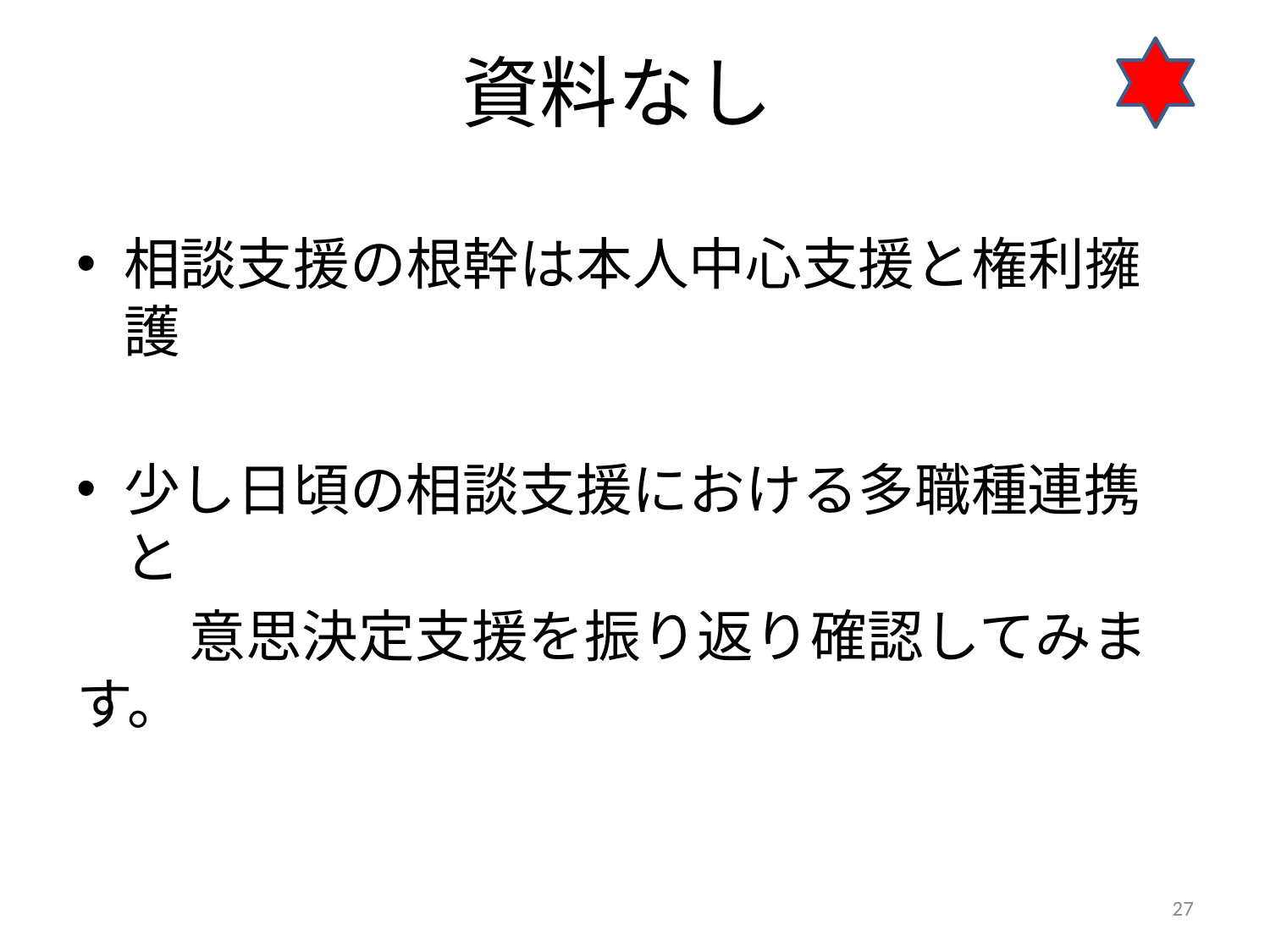

# 資料なし

相談支援の根幹は本人中心支援と権利擁護

少し日頃の相談支援における多職種連携と
　　意思決定支援を振り返り確認してみます。

27